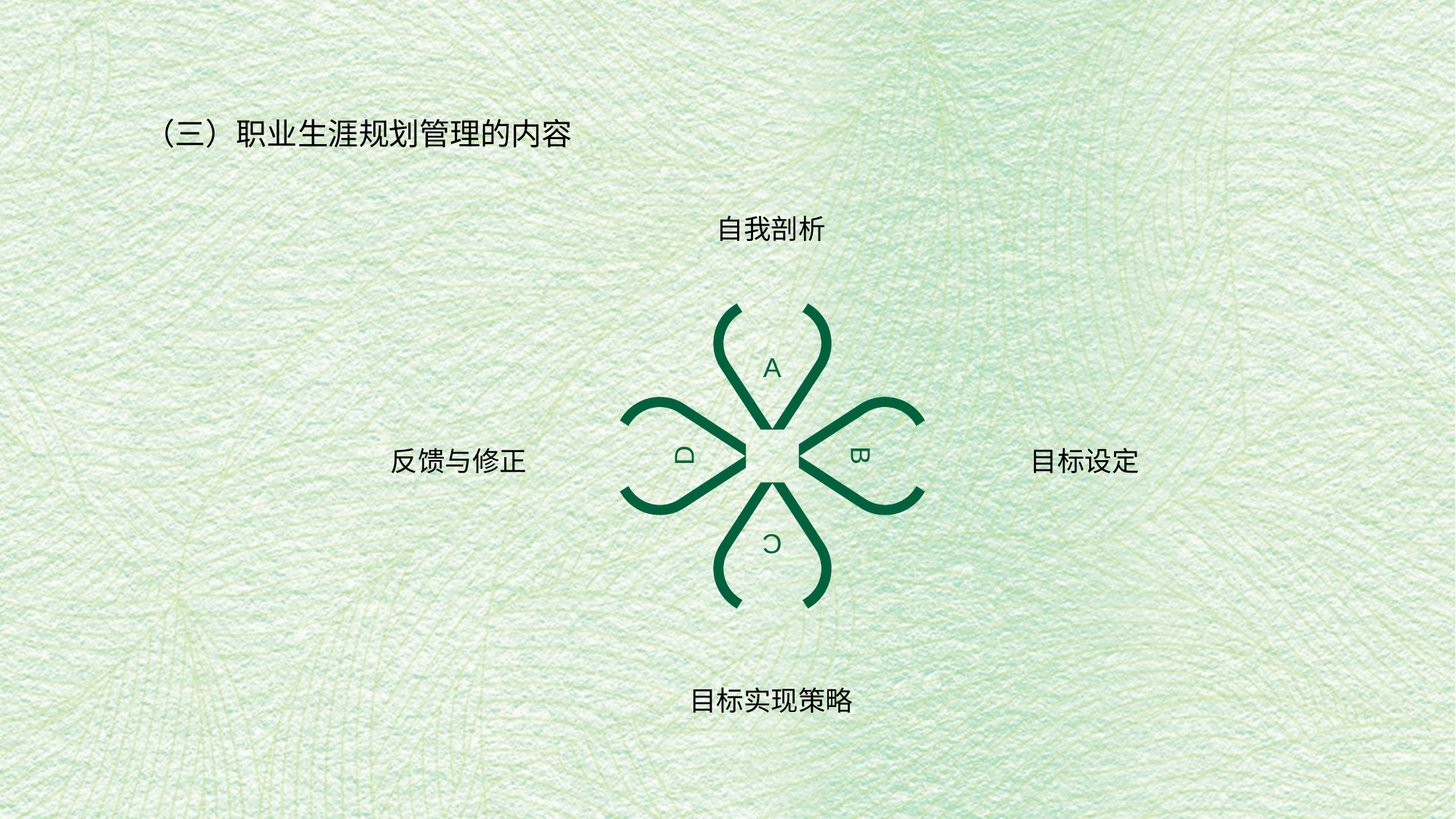

（三）职业生涯规划管理的内容
自我剖析
A
D
B
反馈与修正
目标设定
C
目标实现策略